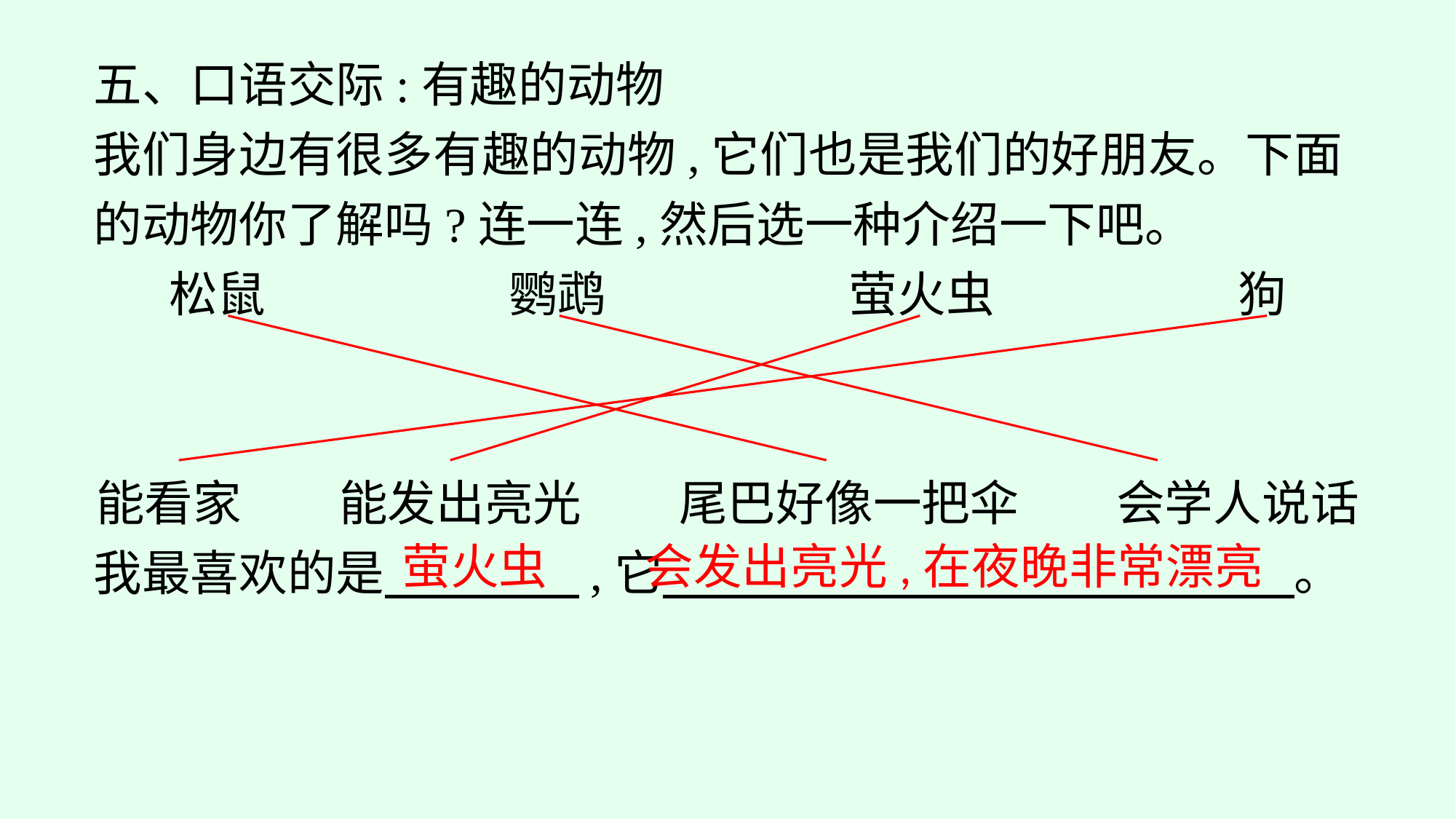

五、口语交际:有趣的动物
我们身边有很多有趣的动物,它们也是我们的好朋友。下面的动物你了解吗?连一连,然后选一种介绍一下吧。
松鼠　　　　　鹦鹉　　　　　萤火虫　　　　　狗

能看家　　能发出亮光　　尾巴好像一把伞　　会学人说话
我最喜欢的是　　　　,它　　　　　　　　　　　　　。
会发出亮光,在夜晚非常漂亮
萤火虫